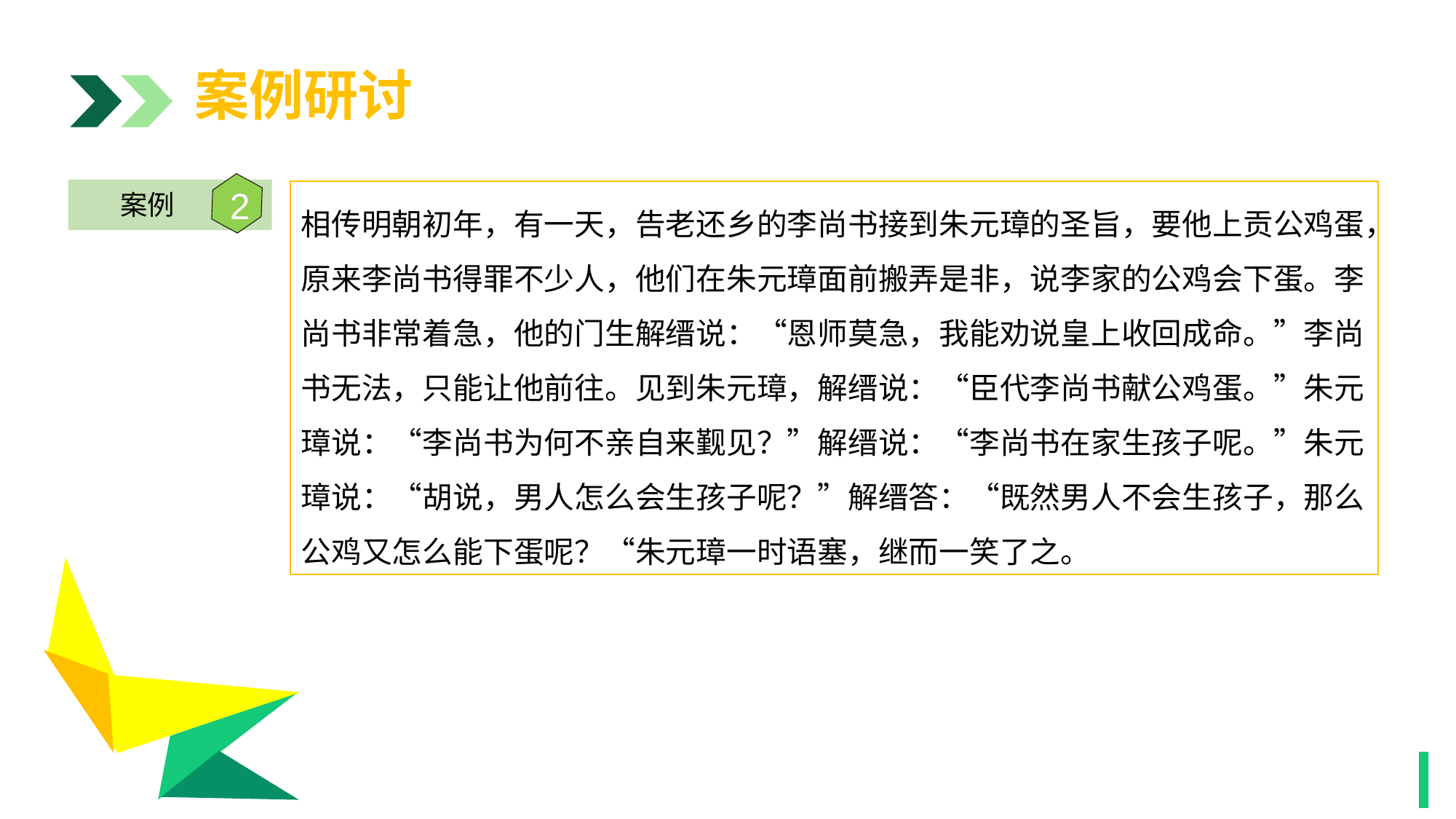

案例研讨

2

案例
相传明朝初年，有一天，告老还乡的李尚书接到朱元璋的圣旨，要他上贡公鸡蛋，原来李尚书得罪不少人，他们在朱元璋面前搬弄是非，说李家的公鸡会下蛋。李尚书非常着急，他的门生解缙说：“恩师莫急，我能劝说皇上收回成命。”李尚书无法，只能让他前往。见到朱元璋，解缙说：“臣代李尚书献公鸡蛋。”朱元璋说：“李尚书为何不亲自来觐见？”解缙说：“李尚书在家生孩子呢。”朱元璋说：“胡说，男人怎么会生孩子呢？”解缙答：“既然男人不会生孩子，那么公鸡又怎么能下蛋呢？“朱元璋一时语塞，继而一笑了之。
1

1
4